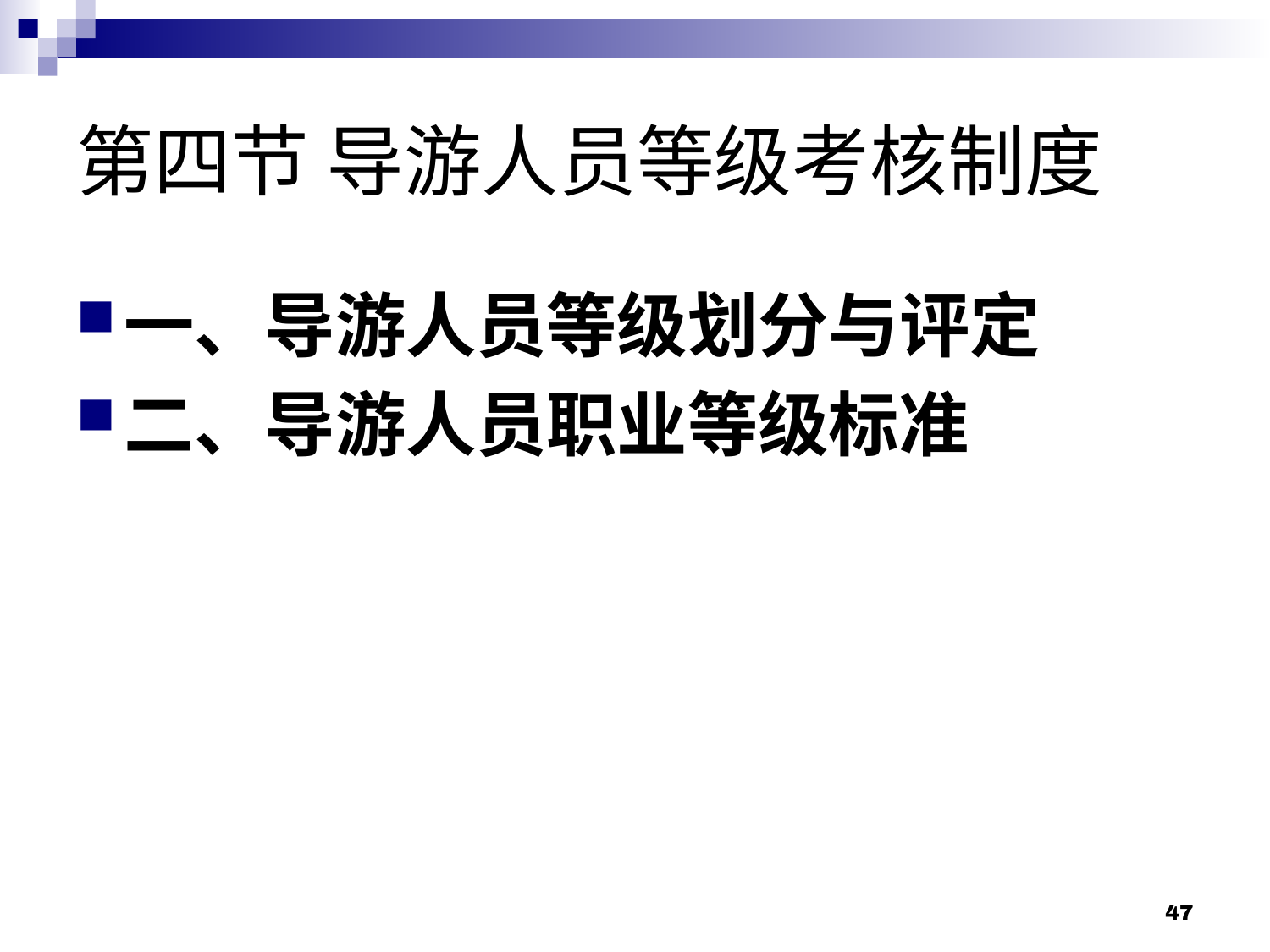

# 第四节 导游人员等级考核制度
一、导游人员等级划分与评定
二、导游人员职业等级标准

47